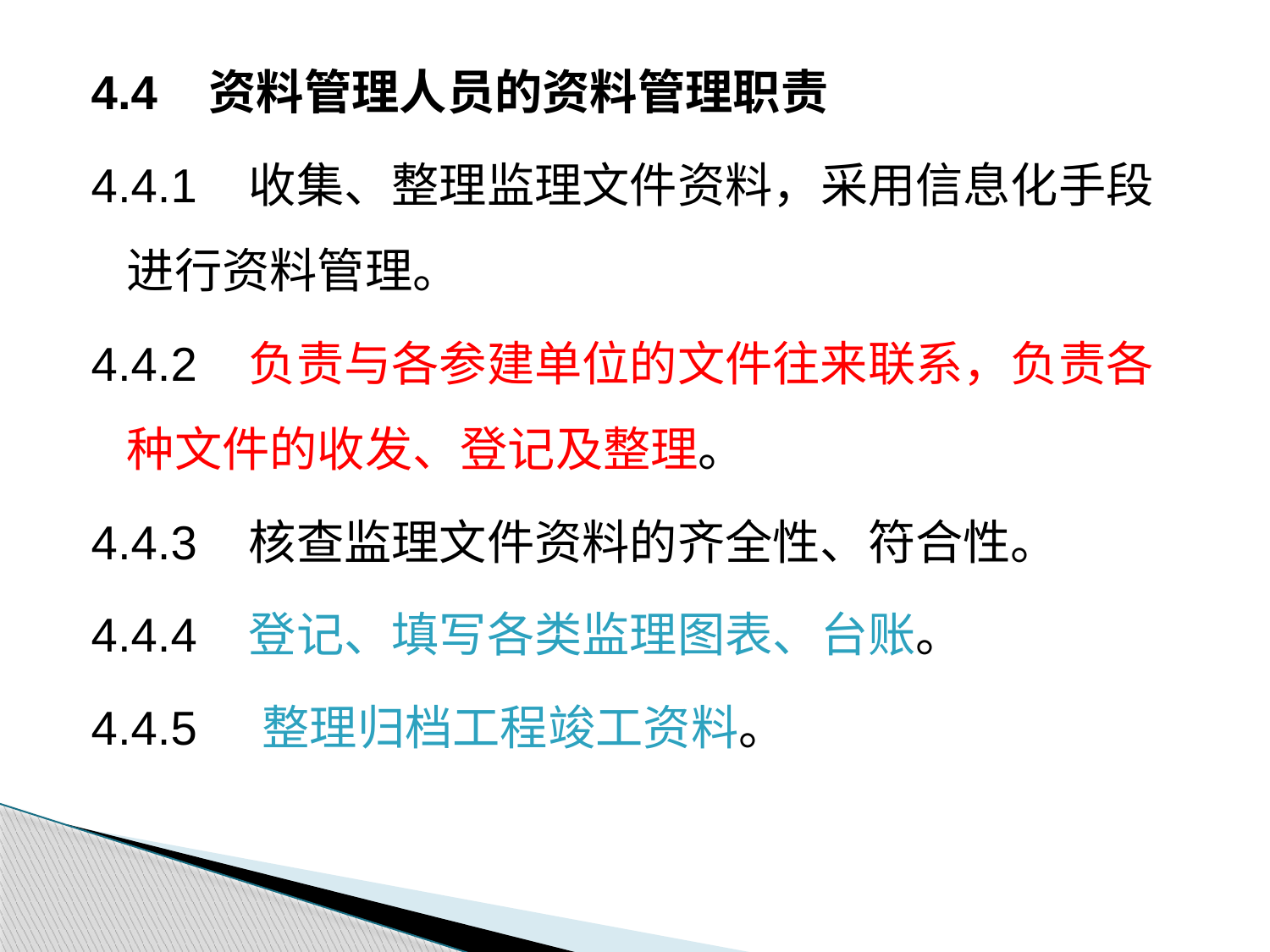

4.4   资料管理人员的资料管理职责
4.4.1   收集、整理监理文件资料，采用信息化手段进行资料管理。
4.4.2   负责与各参建单位的文件往来联系，负责各种文件的收发、登记及整理。
4.4.3   核查监理文件资料的齐全性、符合性。
4.4.4   登记、填写各类监理图表、台账。
4.4.5    整理归档工程竣工资料。